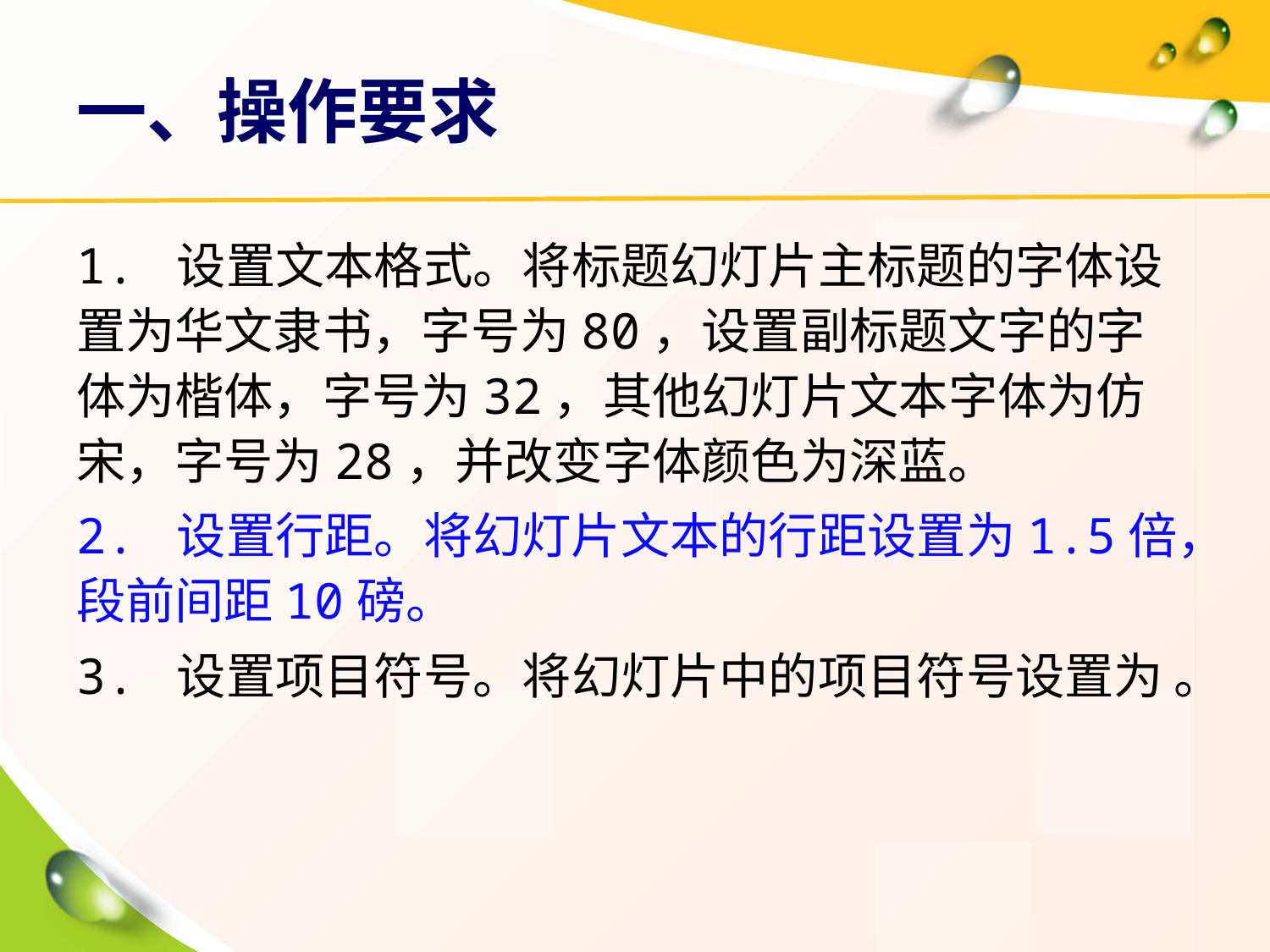

# 一、操作要求
1. 设置文本格式。将标题幻灯片主标题的字体设置为华文隶书，字号为80，设置副标题文字的字体为楷体，字号为32，其他幻灯片文本字体为仿宋，字号为28，并改变字体颜色为深蓝。
2. 设置行距。将幻灯片文本的行距设置为1.5倍，段前间距10磅。
3. 设置项目符号。将幻灯片中的项目符号设置为 。